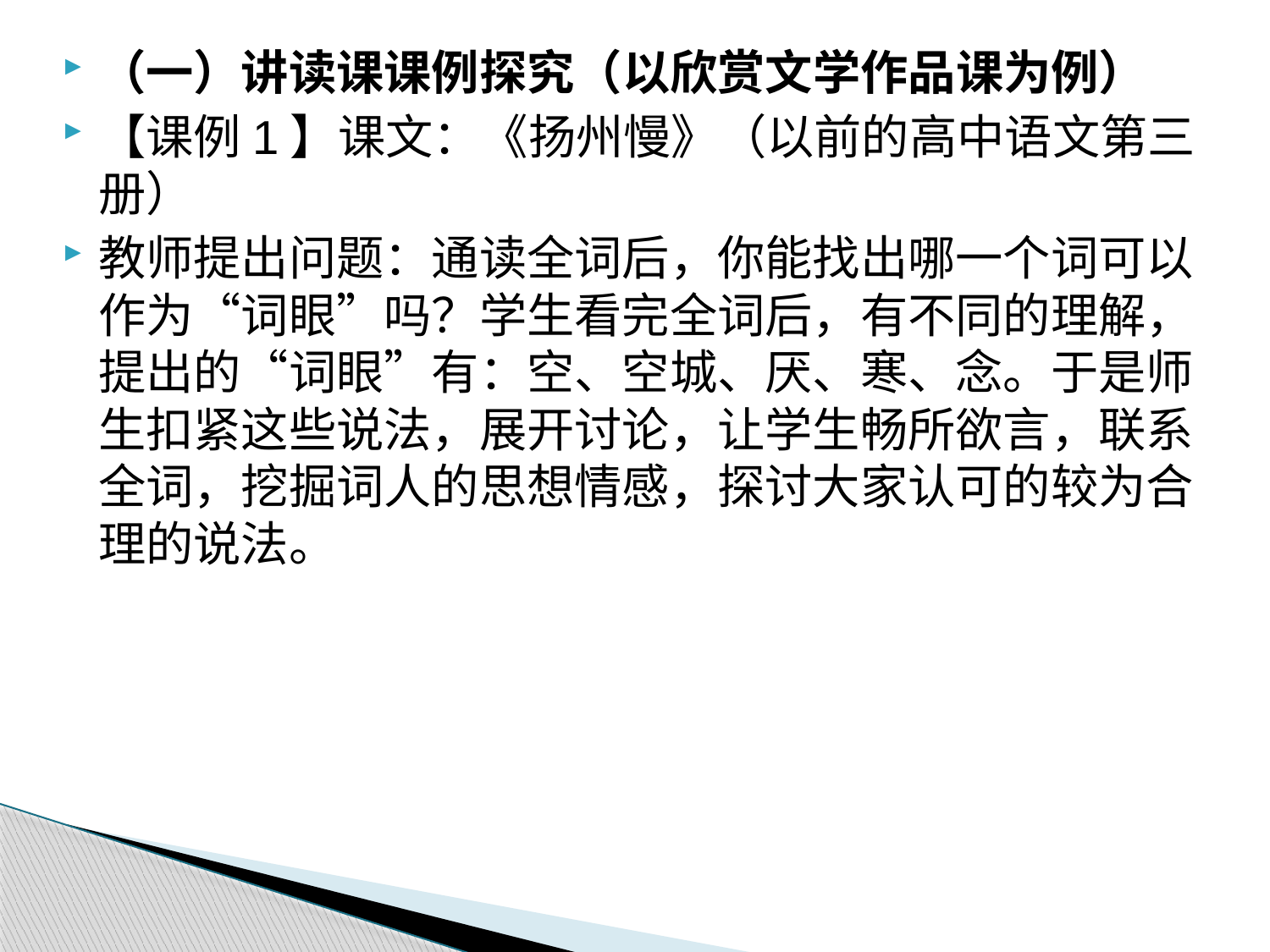

（一）讲读课课例探究（以欣赏文学作品课为例）
【课例1】课文：《扬州慢》（以前的高中语文第三册）
教师提出问题：通读全词后，你能找出哪一个词可以作为“词眼”吗？学生看完全词后，有不同的理解，提出的“词眼”有：空、空城、厌、寒、念。于是师生扣紧这些说法，展开讨论，让学生畅所欲言，联系全词，挖掘词人的思想情感，探讨大家认可的较为合理的说法。